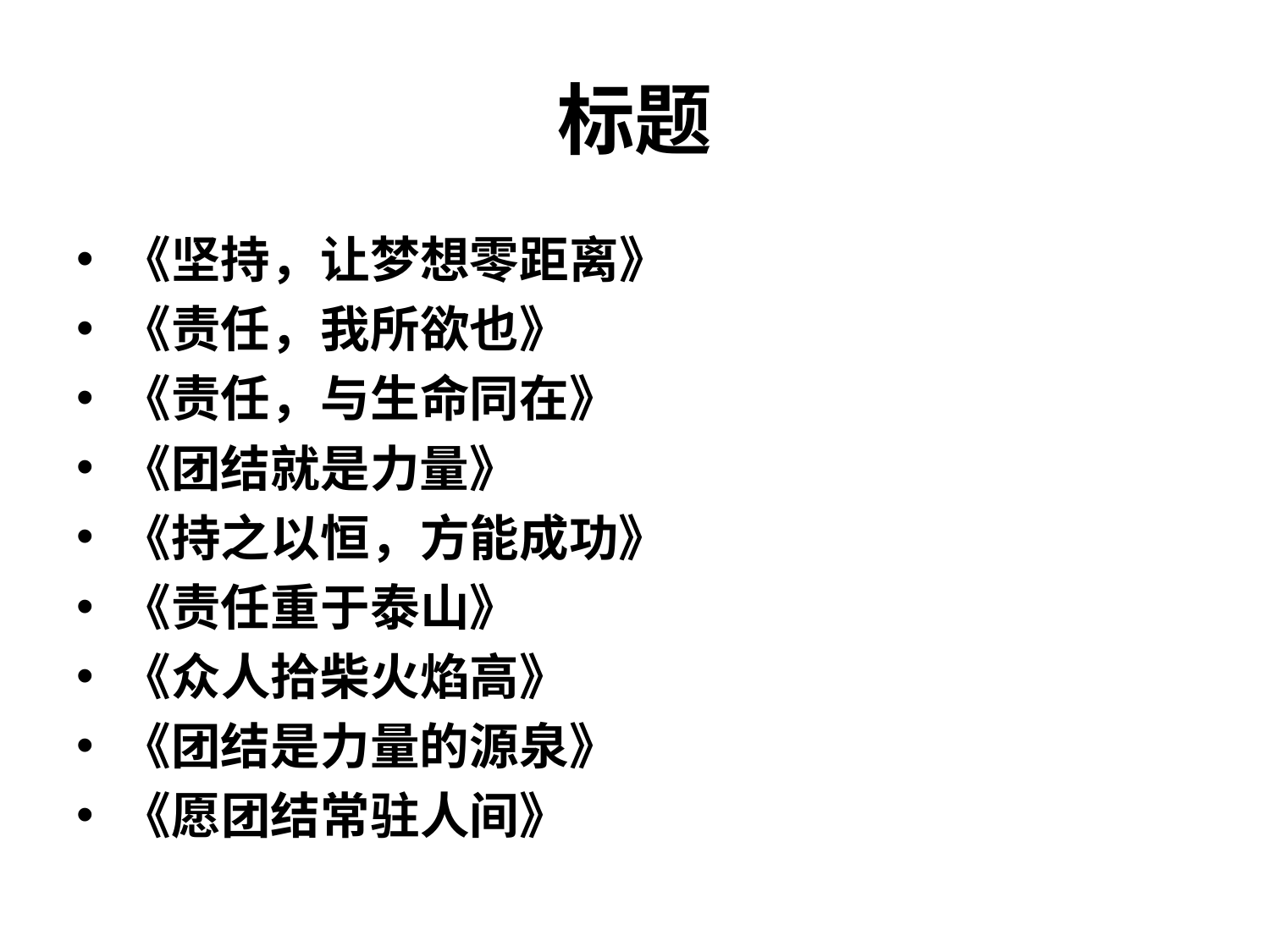

# 标题
《坚持，让梦想零距离》
《责任，我所欲也》
《责任，与生命同在》
《团结就是力量》
《持之以恒，方能成功》
《责任重于泰山》
《众人拾柴火焰高》
《团结是力量的源泉》
《愿团结常驻人间》